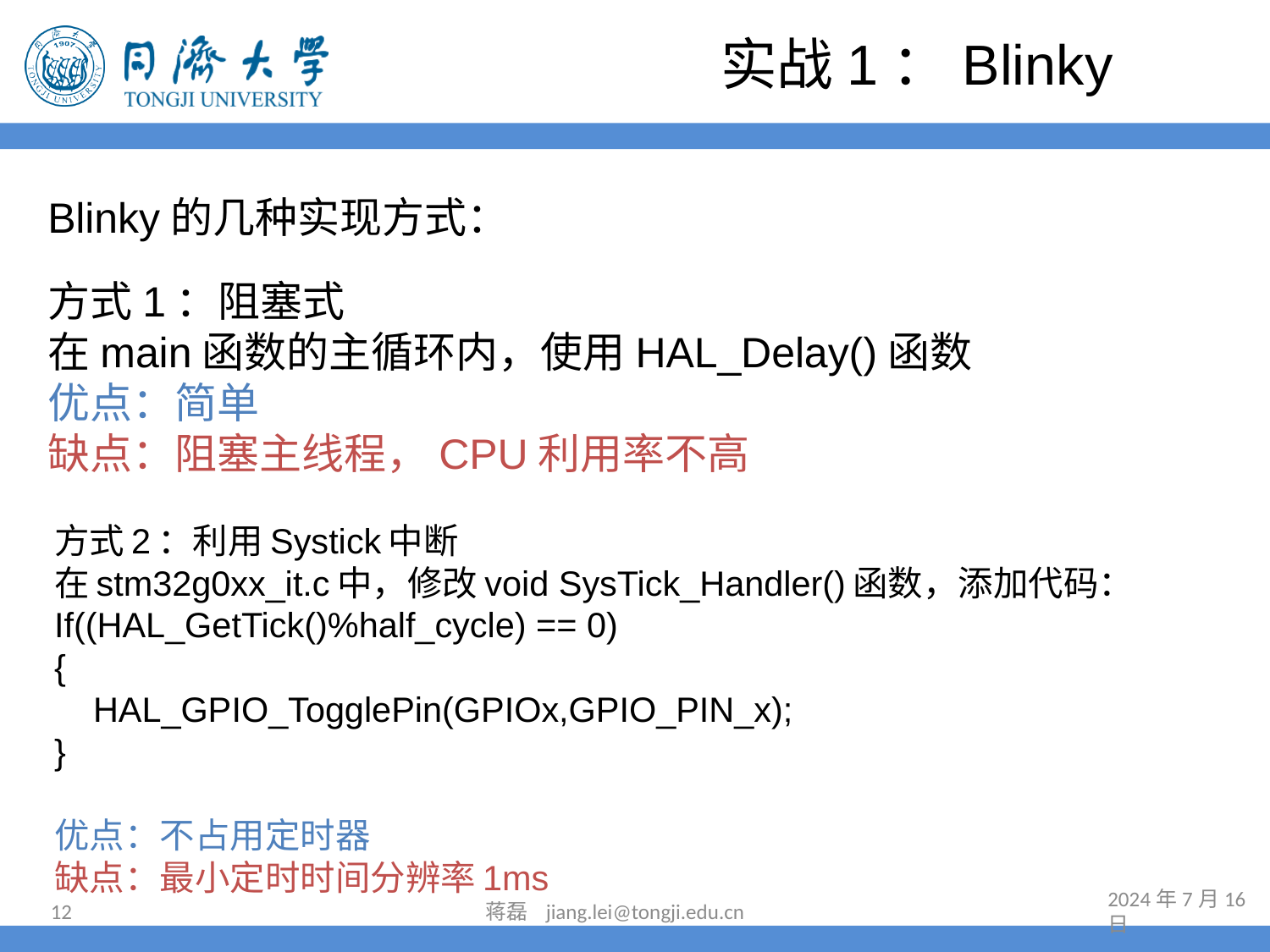

实战1：Blinky
Blinky的几种实现方式：
方式1：阻塞式
在main函数的主循环内，使用HAL_Delay()函数
优点：简单
缺点：阻塞主线程，CPU利用率不高
方式2：利用Systick中断
在stm32g0xx_it.c中，修改void SysTick_Handler()函数，添加代码：
If((HAL_GetTick()%half_cycle) == 0)
{
    HAL_GPIO_TogglePin(GPIOx,GPIO_PIN_x);
}

优点：不占用定时器
缺点：最小定时时间分辨率1ms
12
蒋磊  jiang.lei@tongji.edu.cn
2024年7月16日